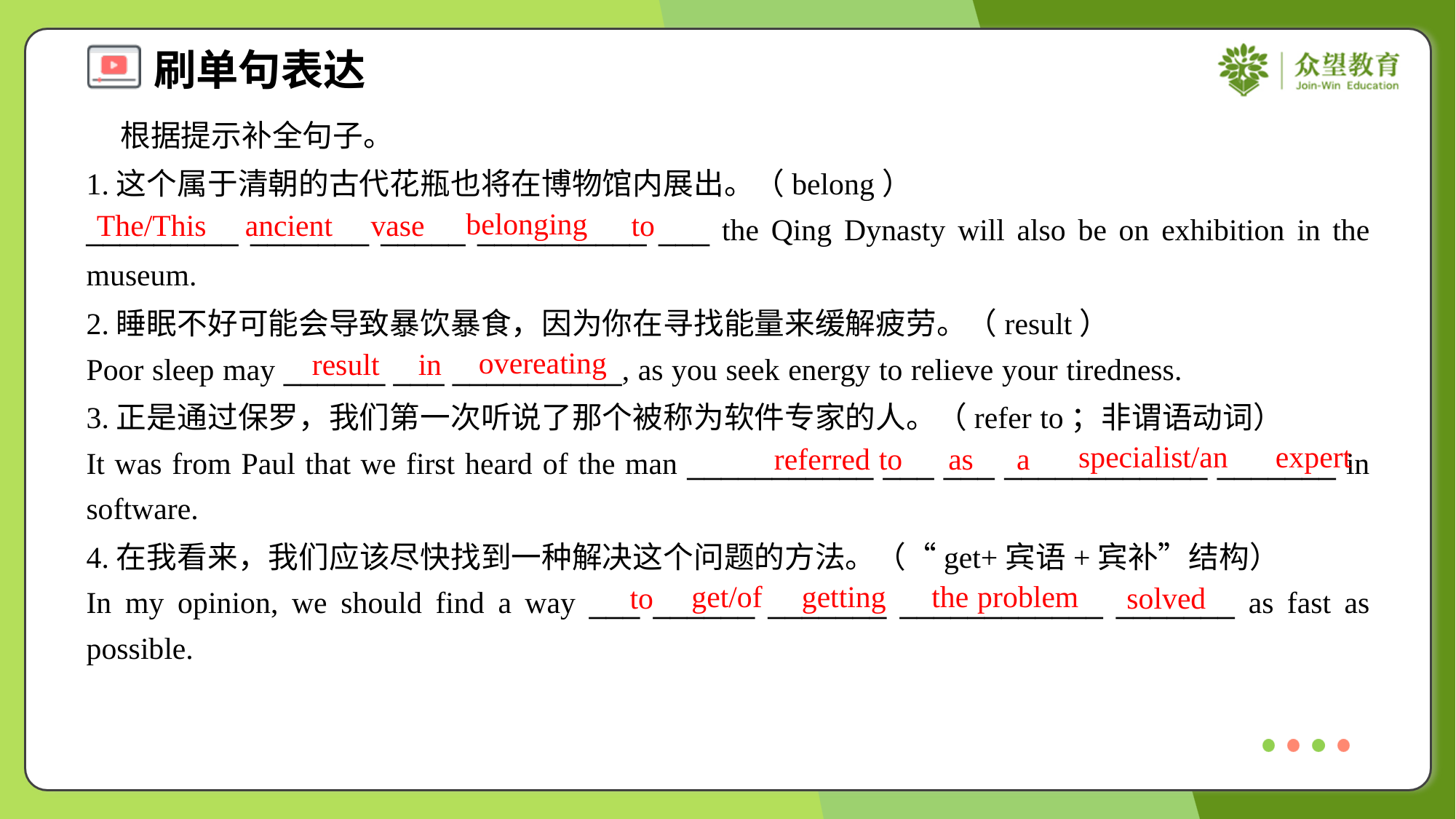

根据提示补全句子。
1.这个属于清朝的古代花瓶也将在博物馆内展出。（belong）
_________ _______ _____ __________ ___ the Qing Dynasty will also be on exhibition in the museum.
belonging
The/This
ancient
vase
to
2.睡眠不好可能会导致暴饮暴食，因为你在寻找能量来缓解疲劳。（result）
Poor sleep may ______ ___ __________, as you seek energy to relieve your tiredness.
overeating
result
in
3.正是通过保罗，我们第一次听说了那个被称为软件专家的人。（refer to；非谓语动词）
It was from Paul that we first heard of the man ___________ ___ ___ ____________ _______ in software.
specialist/an
expert
referred to
as
a
4.在我看来，我们应该尽快找到一种解决这个问题的方法。（“get+宾语+宾补”结构）
In my opinion, we should find a way ___ ______ _______ ____________ _______ as fast as possible.
get/of
getting
the problem
to
solved